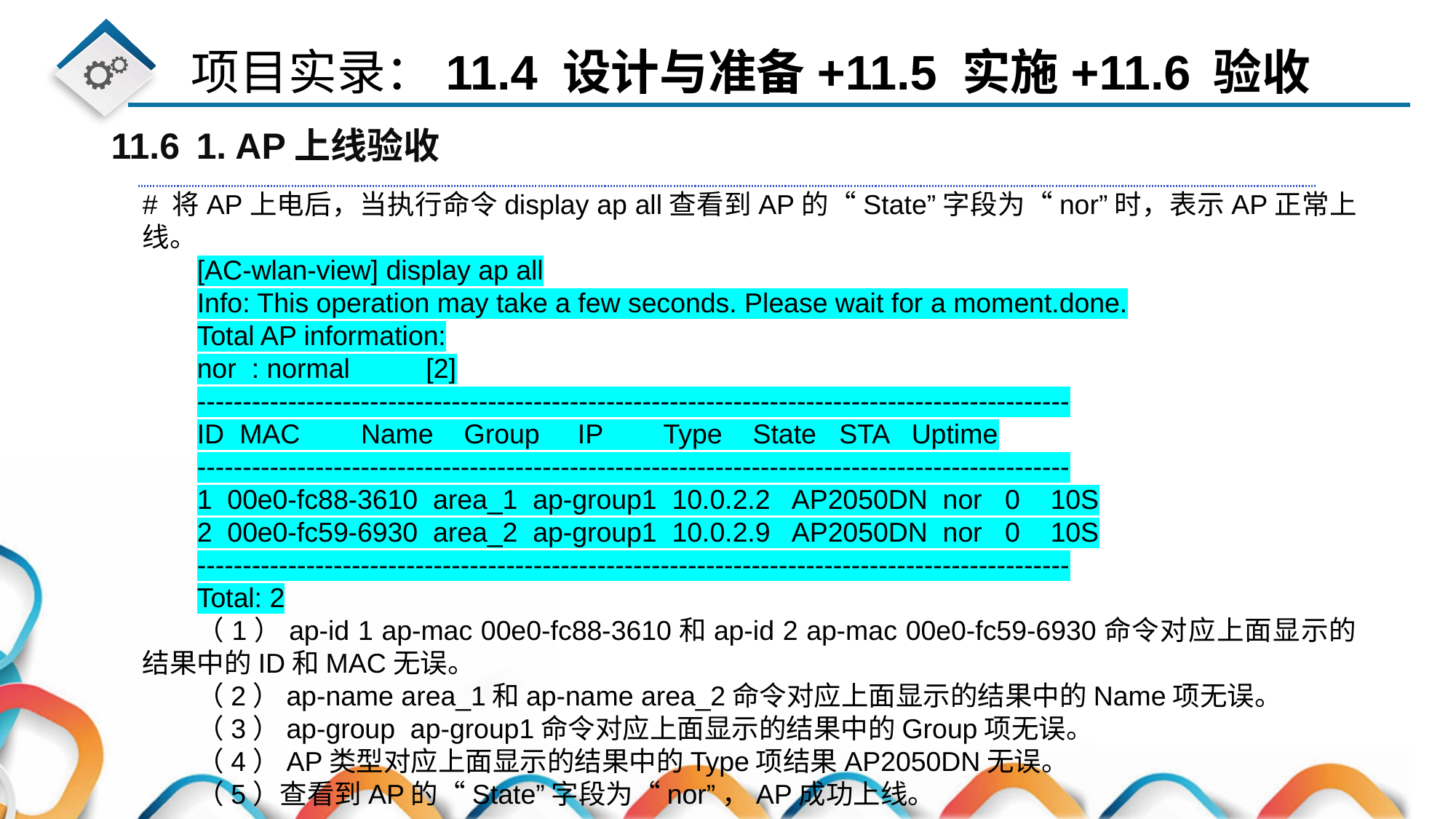

11.6  1. AP上线验收
# 将AP上电后，当执行命令display ap all查看到AP的“State”字段为“nor”时，表示AP正常上线。
[AC-wlan-view] display ap all
Info: This operation may take a few seconds. Please wait for a moment.done.
Total AP information:
nor  : normal          [2]
------------------------------------------------------------------------------------------------
ID  MAC        Name    Group     IP        Type    State   STA   Uptime
------------------------------------------------------------------------------------------------
1  00e0-fc88-3610  area_1  ap-group1  10.0.2.2   AP2050DN  nor   0    10S
2  00e0-fc59-6930  area_2  ap-group1  10.0.2.9   AP2050DN  nor   0    10S
------------------------------------------------------------------------------------------------
Total: 2
（1）ap-id 1 ap-mac 00e0-fc88-3610和ap-id 2 ap-mac 00e0-fc59-6930命令对应上面显示的结果中的ID和MAC无误。
（2）ap-name area_1和ap-name area_2命令对应上面显示的结果中的Name项无误。
（3）ap-group  ap-group1命令对应上面显示的结果中的Group项无误。
（4）AP类型对应上面显示的结果中的Type项结果AP2050DN无误。
（5）查看到AP的“State”字段为“nor”，AP成功上线。